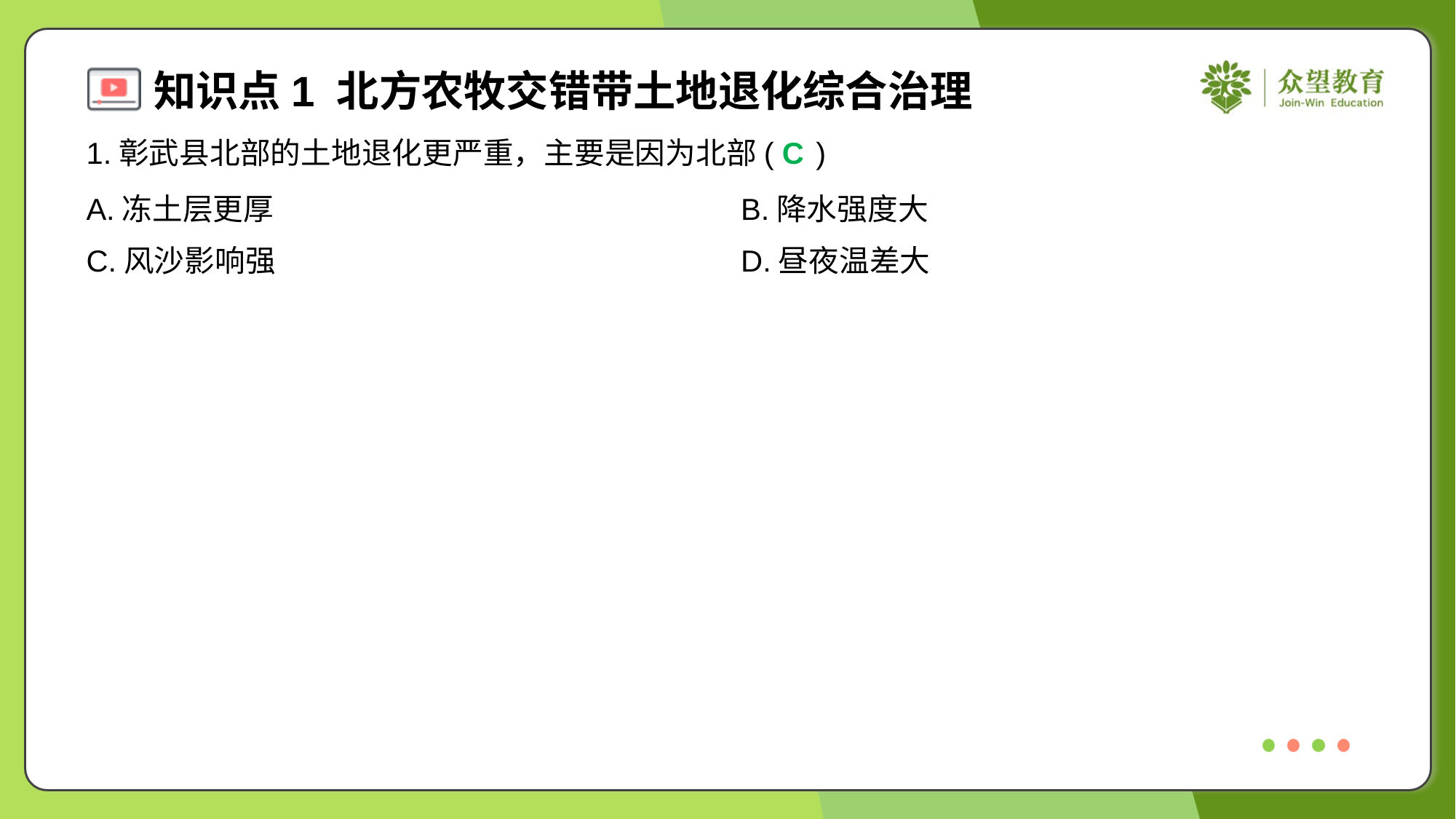

1.彰武县北部的土地退化更严重，主要是因为北部(     )
C
A.冻土层更厚	B.降水强度大
C.风沙影响强	D.昼夜温差大